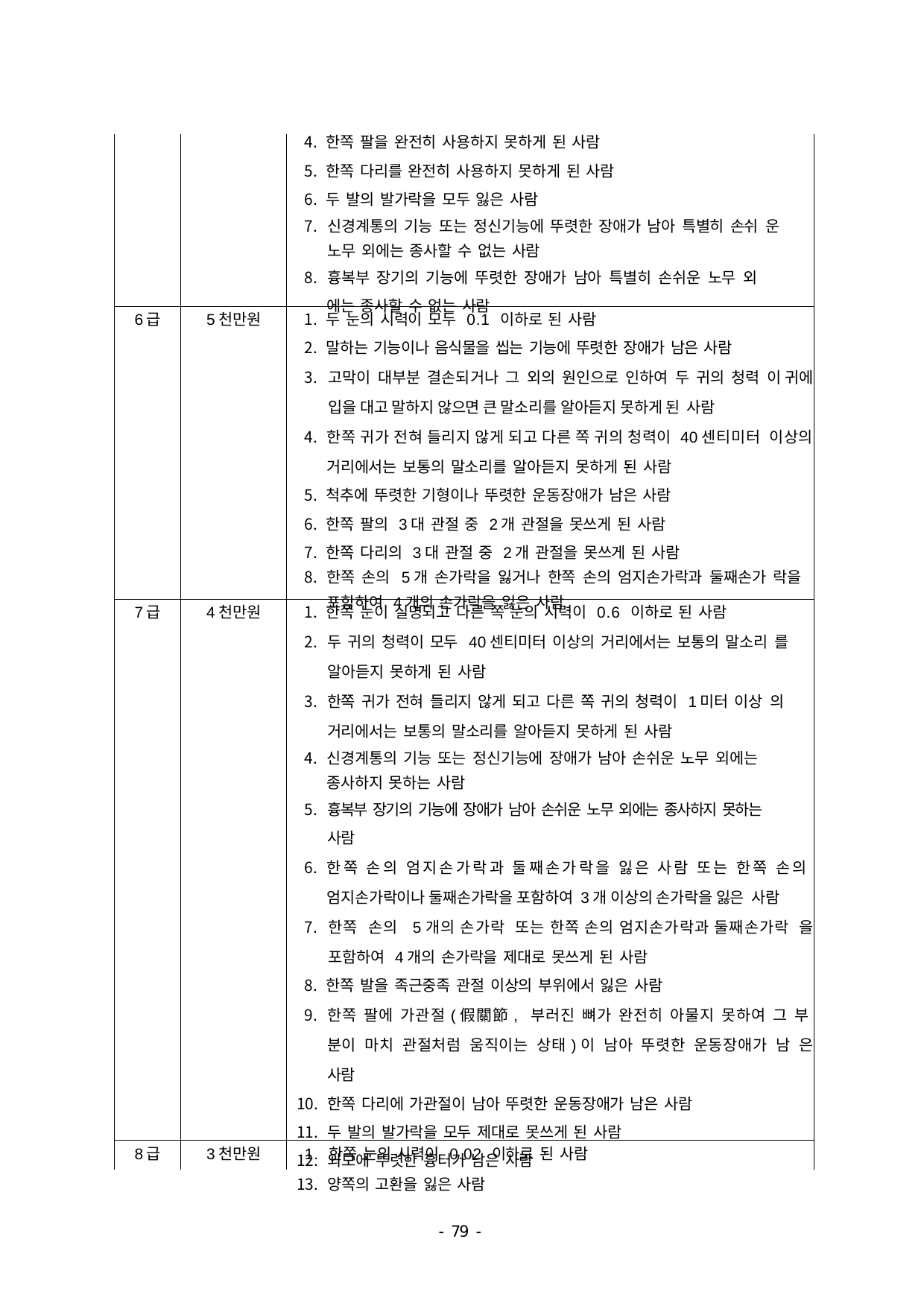

|  |  | 한쪽 팔을 완전히 사용하지 못하게 된 사람 한쪽 다리를 완전히 사용하지 못하게 된 사람 두 발의 발가락을 모두 잃은 사람 신경계통의 기능 또는 정신기능에 뚜렷한 장애가 남아 특별히 손쉬 운 노무 외에는 종사할 수 없는 사람 흉복부 장기의 기능에 뚜렷한 장애가 남아 특별히 손쉬운 노무 외 에는 종사할 수 없는 사람 |
| --- | --- | --- |
| 6급 | 5천만원 | 두 눈의 시력이 모두 0.1 이하로 된 사람 말하는 기능이나 음식물을 씹는 기능에 뚜렷한 장애가 남은 사람 고막이 대부분 결손되거나 그 외의 원인으로 인하여 두 귀의 청력 이 귀에 입을 대고 말하지 않으면 큰 말소리를 알아듣지 못하게 된 사람 한쪽 귀가 전혀 들리지 않게 되고 다른 쪽 귀의 청력이 40센티미터 이상의 거리에서는 보통의 말소리를 알아듣지 못하게 된 사람 척추에 뚜렷한 기형이나 뚜렷한 운동장애가 남은 사람 한쪽 팔의 3대 관절 중 2개 관절을 못쓰게 된 사람 한쪽 다리의 3대 관절 중 2개 관절을 못쓰게 된 사람 한쪽 손의 5개 손가락을 잃거나 한쪽 손의 엄지손가락과 둘째손가 락을 포함하여 4개의 손가락을 잃은 사람 |
| 7급 | 4천만원 | 한쪽 눈이 실명되고 다른 쪽 눈의 시력이 0.6 이하로 된 사람 두 귀의 청력이 모두 40센티미터 이상의 거리에서는 보통의 말소리 를 알아듣지 못하게 된 사람 한쪽 귀가 전혀 들리지 않게 되고 다른 쪽 귀의 청력이 1미터 이상 의 거리에서는 보통의 말소리를 알아듣지 못하게 된 사람 신경계통의 기능 또는 정신기능에 장애가 남아 손쉬운 노무 외에는 종사하지 못하는 사람 흉복부 장기의 기능에 장애가 남아 손쉬운 노무 외에는 종사하지 못하는 사람 한쪽 손의 엄지손가락과 둘째손가락을 잃은 사람 또는 한쪽 손의 엄지손가락이나 둘째손가락을 포함하여 3개 이상의 손가락을 잃은 사람 한쪽 손의 5개의 손가락 또는 한쪽 손의 엄지손가락과 둘째손가락 을 포함하여 4개의 손가락을 제대로 못쓰게 된 사람 한쪽 발을 족근중족 관절 이상의 부위에서 잃은 사람 한쪽 팔에 가관절(假關節, 부러진 뼈가 완전히 아물지 못하여 그 부 분이 마치 관절처럼 움직이는 상태)이 남아 뚜렷한 운동장애가 남 은 사람 한쪽 다리에 가관절이 남아 뚜렷한 운동장애가 남은 사람 두 발의 발가락을 모두 제대로 못쓰게 된 사람 외모에 뚜렷한 흉터가 남은 사람 양쪽의 고환을 잃은 사람 |
| 8급 | 3천만원 | 1. 한쪽 눈의 시력이 0.02 이하로 된 사람 |
- 79 -